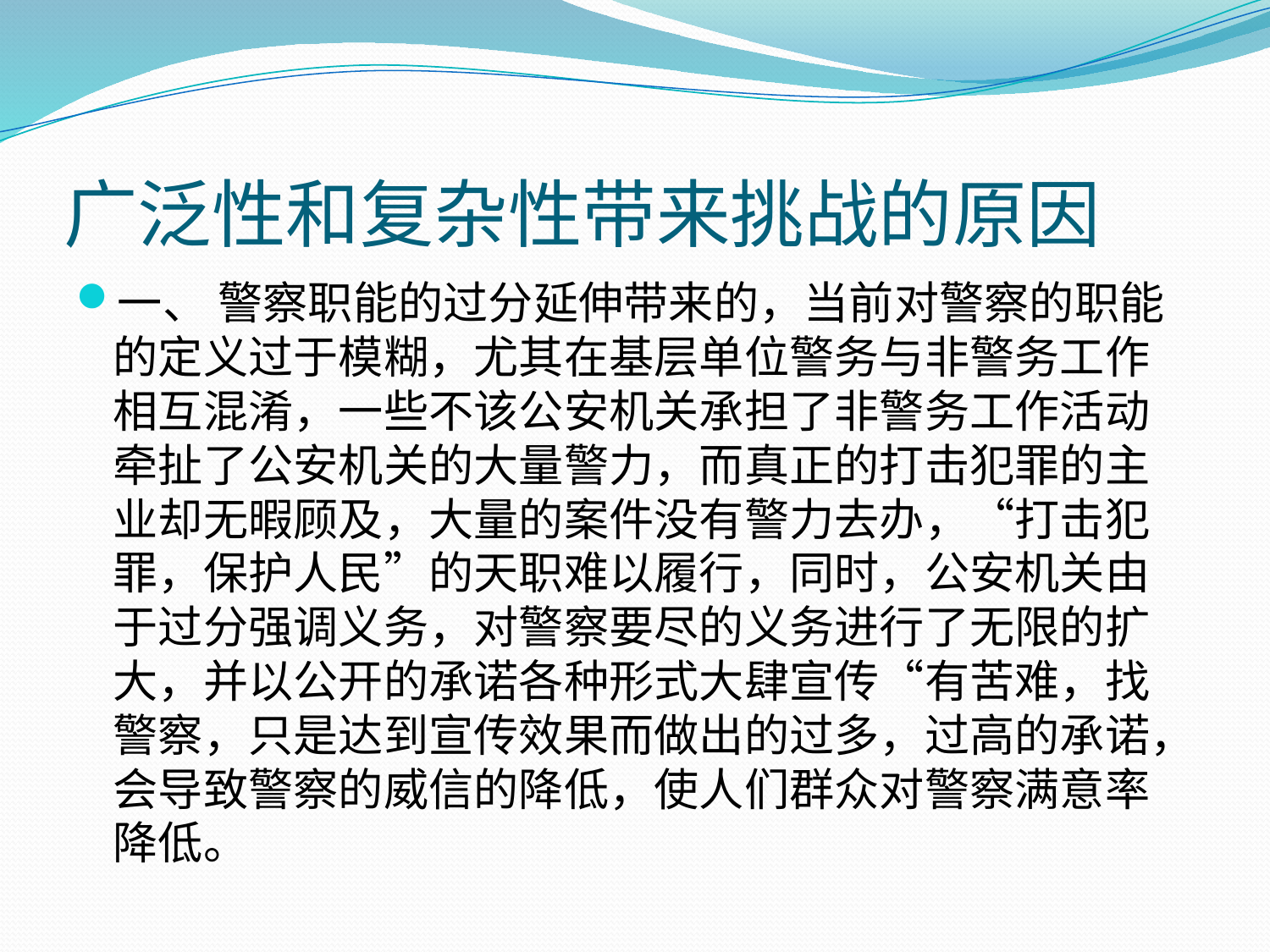

# 广泛性和复杂性带来挑战的原因
一、 警察职能的过分延伸带来的，当前对警察的职能的定义过于模糊，尤其在基层单位警务与非警务工作相互混淆，一些不该公安机关承担了非警务工作活动牵扯了公安机关的大量警力，而真正的打击犯罪的主业却无暇顾及，大量的案件没有警力去办，“打击犯罪，保护人民”的天职难以履行，同时，公安机关由于过分强调义务，对警察要尽的义务进行了无限的扩大，并以公开的承诺各种形式大肆宣传“有苦难，找警察，只是达到宣传效果而做出的过多，过高的承诺，会导致警察的威信的降低，使人们群众对警察满意率降低。